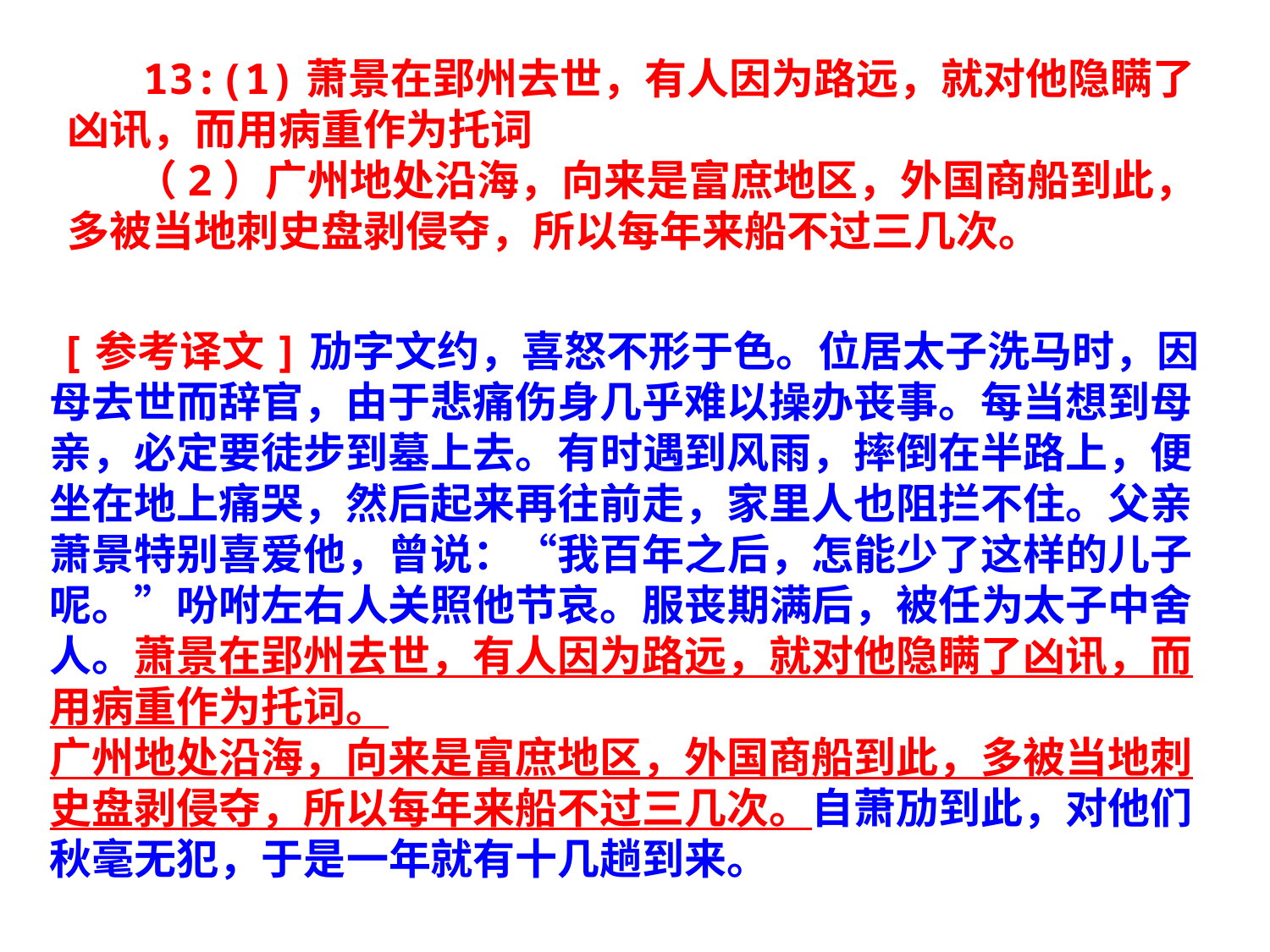

13:(1)萧景在郢州去世，有人因为路远，就对他隐瞒了凶讯，而用病重作为托词
      （2）广州地处沿海，向来是富庶地区，外国商船到此，多被当地刺史盘剥侵夺，所以每年来船不过三几次。

 [参考译文]劢字文约，喜怒不形于色。位居太子洗马时，因母去世而辞官，由于悲痛伤身几乎难以操办丧事。每当想到母亲，必定要徒步到墓上去。有时遇到风雨，摔倒在半路上，便坐在地上痛哭，然后起来再往前走，家里人也阻拦不住。父亲萧景特别喜爱他，曾说：“我百年之后，怎能少了这样的儿子呢。”吩咐左右人关照他节哀。服丧期满后，被任为太子中舍人。萧景在郢州去世，有人因为路远，就对他隐瞒了凶讯，而用病重作为托词。
广州地处沿海，向来是富庶地区，外国商船到此，多被当地刺史盘剥侵夺，所以每年来船不过三几次。自萧劢到此，对他们秋毫无犯，于是一年就有十几趟到来。